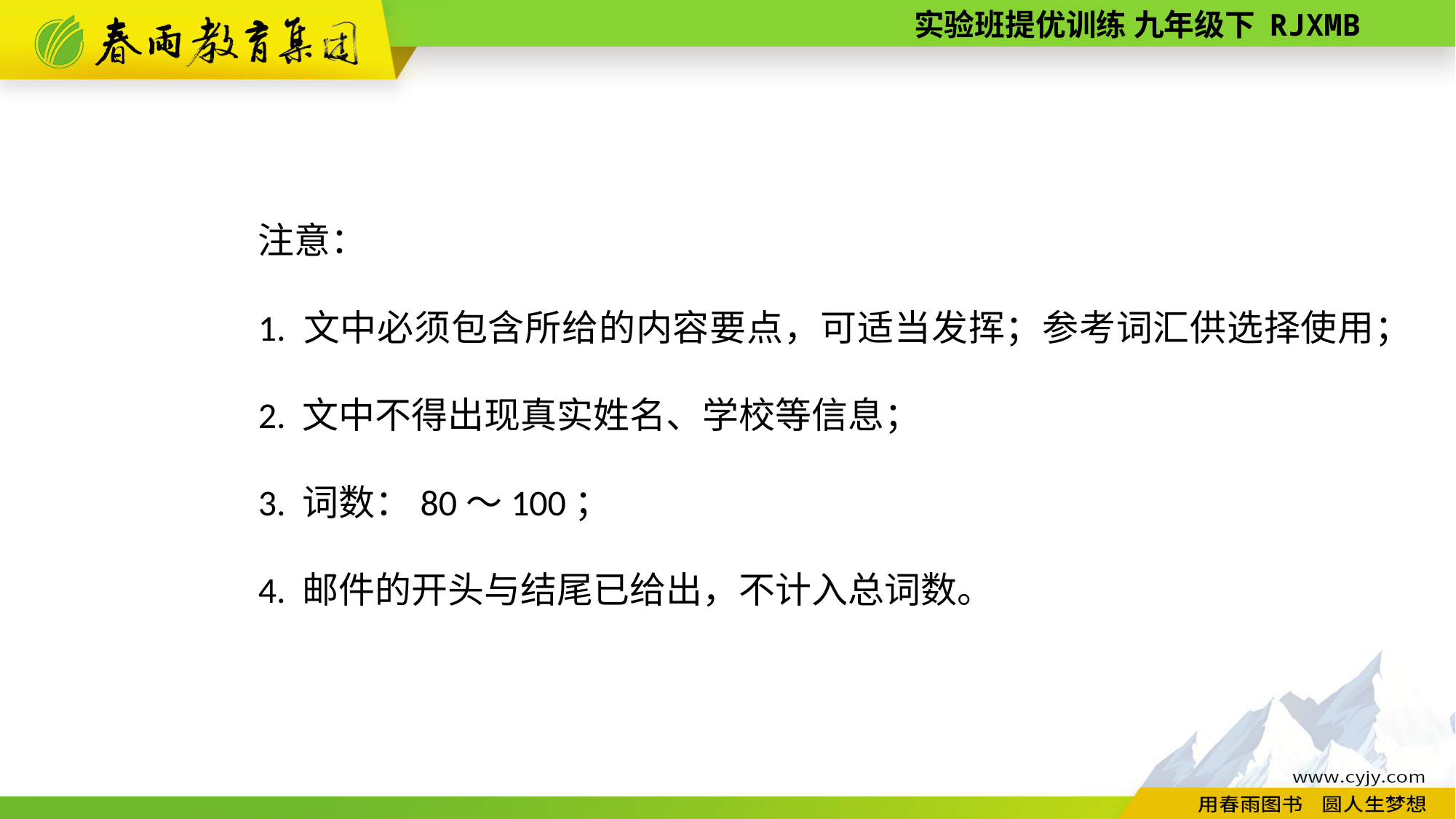

注意：
1. 文中必须包含所给的内容要点，可适当发挥；参考词汇供选择使用；
2. 文中不得出现真实姓名、学校等信息；
3. 词数：80～100；
4. 邮件的开头与结尾已给出，不计入总词数。